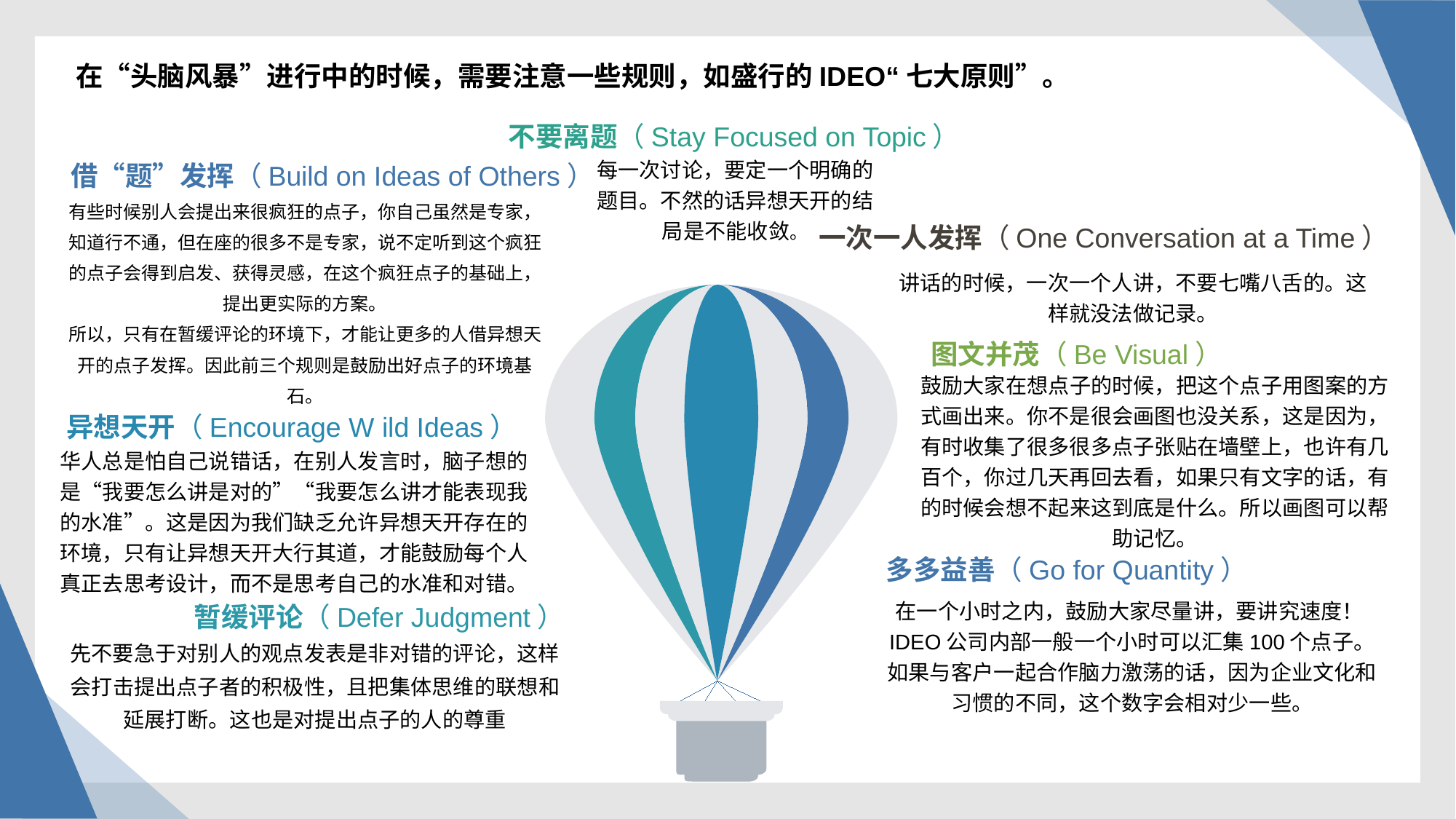

在“头脑风暴”进行中的时候，需要注意一些规则，如盛行的IDEO“七大原则”。
不要离题（Stay Focused on Topic）
每一次讨论，要定一个明确的题目。不然的话异想天开的结局是不能收敛。

借“题”发挥（Build on Ideas of Others）
有些时候别人会提出来很疯狂的点子，你自己虽然是专家，知道行不通，但在座的很多不是专家，说不定听到这个疯狂的点子会得到启发、获得灵感，在这个疯狂点子的基础上，提出更实际的方案。
所以，只有在暂缓评论的环境下，才能让更多的人借异想天开的点子发挥。因此前三个规则是鼓励出好点子的环境基石。

一次一人发挥（One Conversation at a Time）
讲话的时候，一次一个人讲，不要七嘴八舌的。这样就没法做记录。

图文并茂（Be Visual）
鼓励大家在想点子的时候，把这个点子用图案的方式画出来。你不是很会画图也没关系，这是因为，有时收集了很多很多点子张贴在墙壁上，也许有几百个，你过几天再回去看，如果只有文字的话，有的时候会想不起来这到底是什么。所以画图可以帮助记忆。
异想天开（Encourage W ild Ideas）
华人总是怕自己说错话，在别人发言时，脑子想的是“我要怎么讲是对的”“我要怎么讲才能表现我的水准”。这是因为我们缺乏允许异想天开存在的环境，只有让异想天开大行其道，才能鼓励每个人真正去思考设计，而不是思考自己的水准和对错。
多多益善（Go for Quantity）
在一个小时之内，鼓励大家尽量讲，要讲究速度！IDEO公司内部一般一个小时可以汇集100个点子。如果与客户一起合作脑力激荡的话，因为企业文化和习惯的不同，这个数字会相对少一些。
暂缓评论（Defer Judgment）
先不要急于对别人的观点发表是非对错的评论，这样会打击提出点子者的积极性，且把集体思维的联想和延展打断。这也是对提出点子的人的尊重